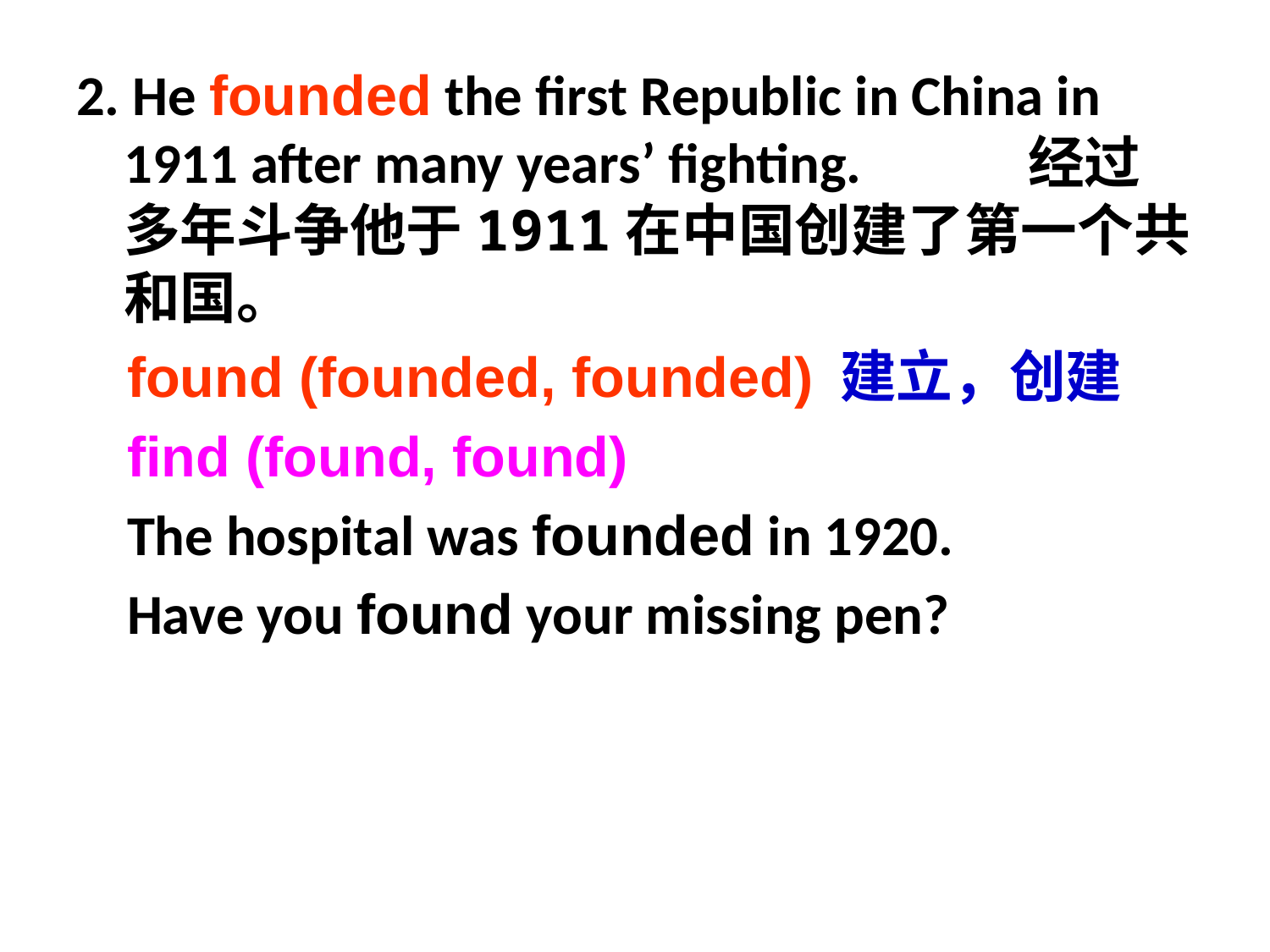

2. He founded the first Republic in China in 1911 after many years’ fighting.            经过多年斗争他于1911在中国创建了第一个共和国。
    found (founded, founded) 建立，创建
    find (found, found)
    The hospital was founded in 1920.
    Have you found your missing pen?